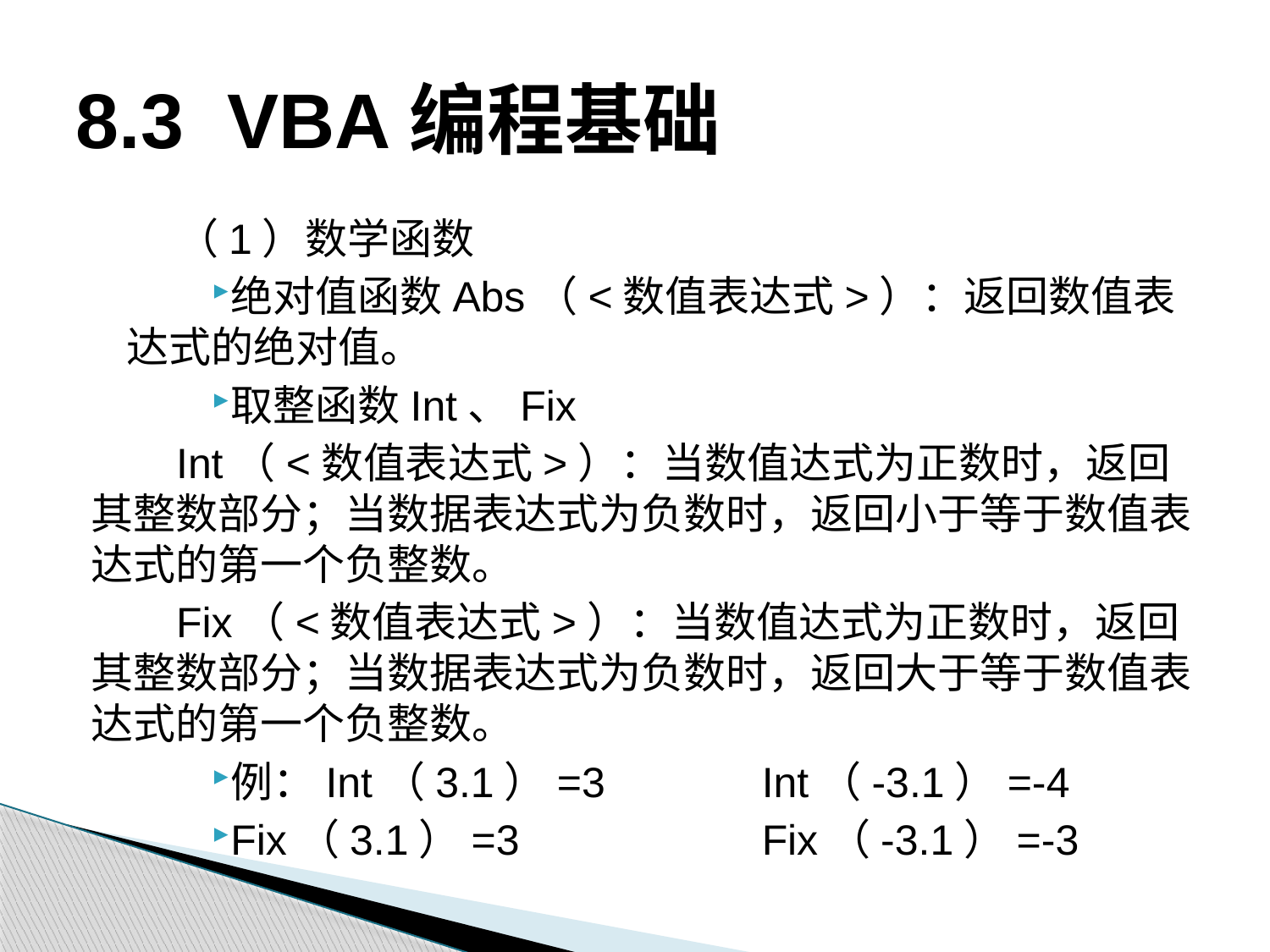

# 8.3  VBA编程基础
（1）数学函数
绝对值函数Abs（<数值表达式>）：返回数值表达式的绝对值。
取整函数Int、Fix
Int（<数值表达式>）：当数值达式为正数时，返回其整数部分；当数据表达式为负数时，返回小于等于数值表达式的第一个负整数。
Fix（<数值表达式>）：当数值达式为正数时，返回其整数部分；当数据表达式为负数时，返回大于等于数值表达式的第一个负整数。
例：Int（3.1）=3		Int（-3.1）=-4
Fix（3.1）=3		Fix（-3.1）=-3